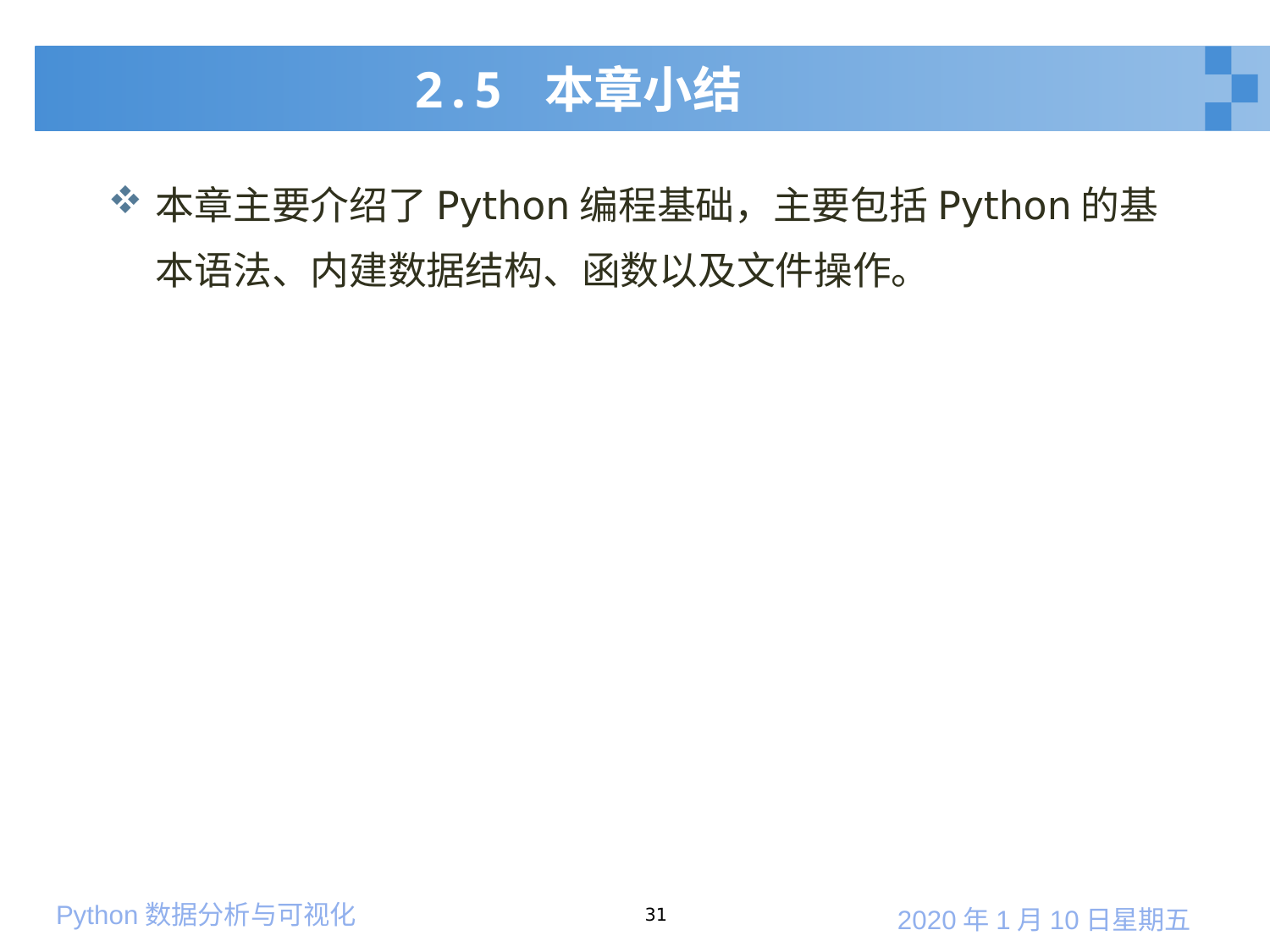

# 2.5 本章小结
本章主要介绍了Python编程基础，主要包括Python的基本语法、内建数据结构、函数以及文件操作。
31
2020年1月10日星期五